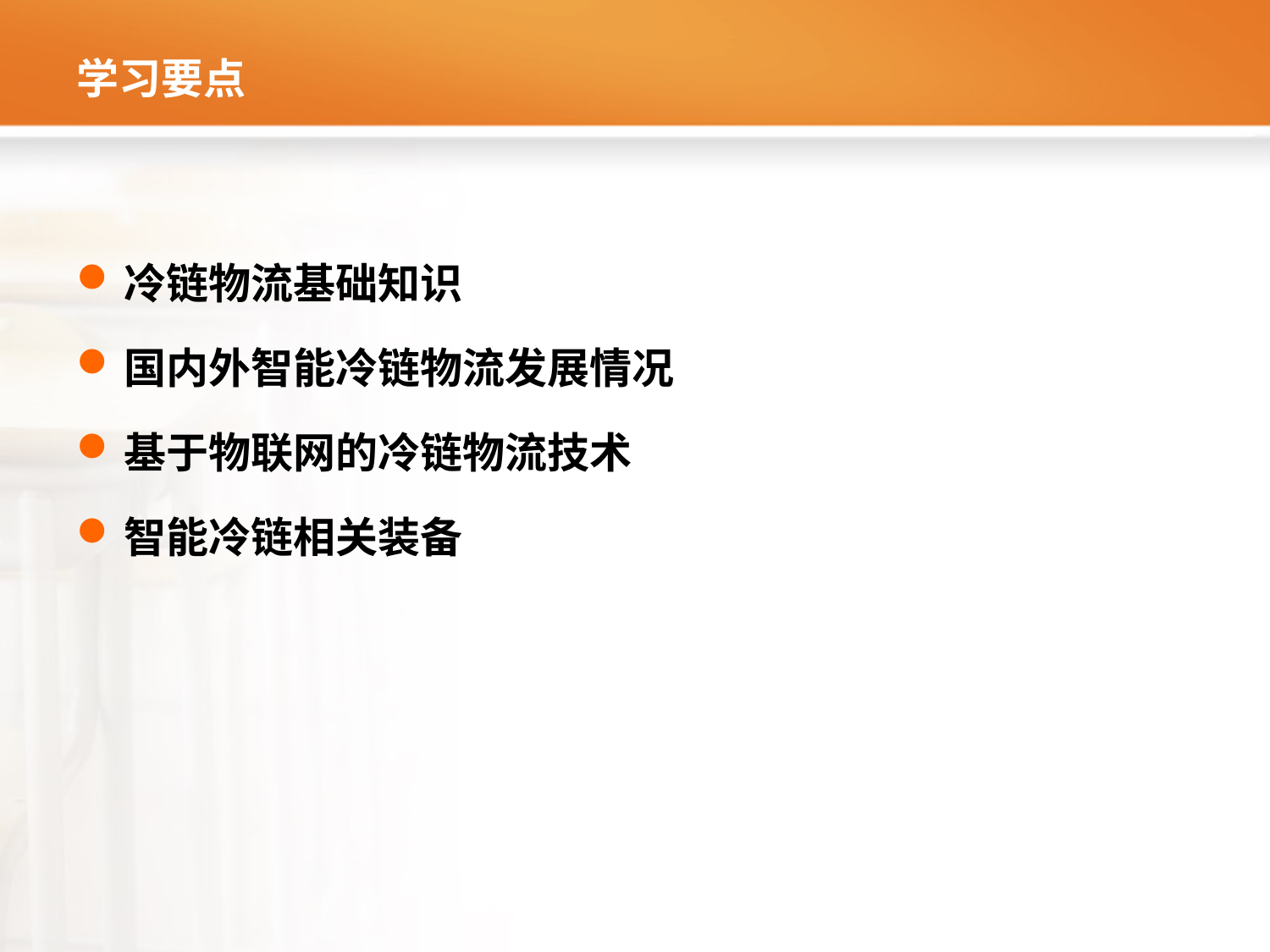

# 学习要点

冷链物流基础知识
国内外智能冷链物流发展情况
基于物联网的冷链物流技术
智能冷链相关装备